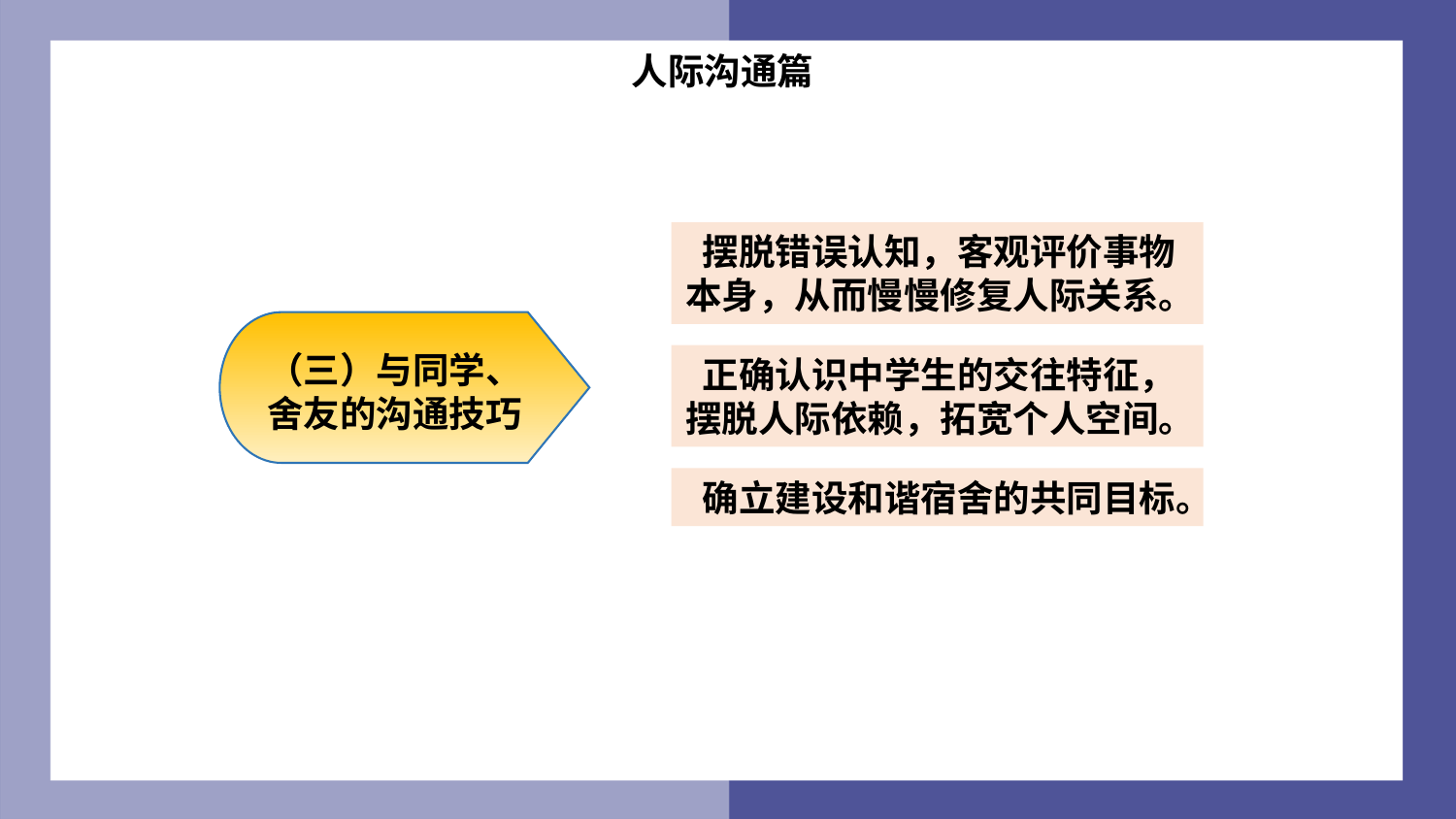

人际沟通篇

 摆脱错误认知，客观评价事物本身，从而慢慢修复人际关系。

（三）与同学、舍友的沟通技巧
 正确认识中学生的交往特征，摆脱人际依赖，拓宽个人空间。
 确立建设和谐宿舍的共同目标。